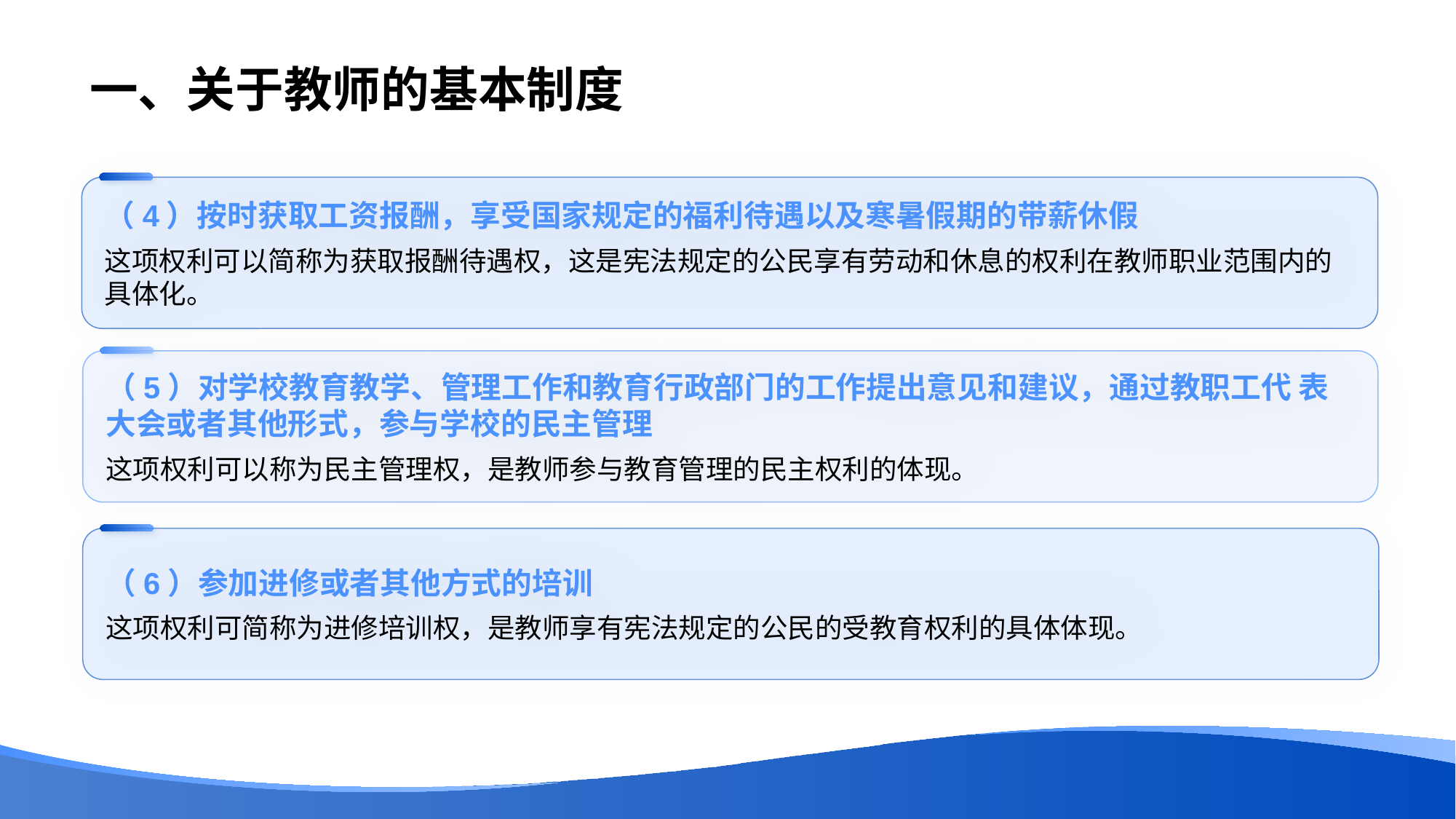

# 一、关于教师的基本制度

（4）按时获取工资报酬，享受国家规定的福利待遇以及寒暑假期的带薪休假
这项权利可以简称为获取报酬待遇权，这是宪法规定的公民享有劳动和休息的权利在教师职业范围内的具体化。

（5）对学校教育教学、管理工作和教育行政部门的工作提出意见和建议，通过教职工代 表大会或者其他形式，参与学校的民主管理
这项权利可以称为民主管理权，是教师参与教育管理的民主权利的体现。

（6）参加进修或者其他方式的培训
这项权利可简称为进修培训权，是教师享有宪法规定的公民的受教育权利的具体体现。